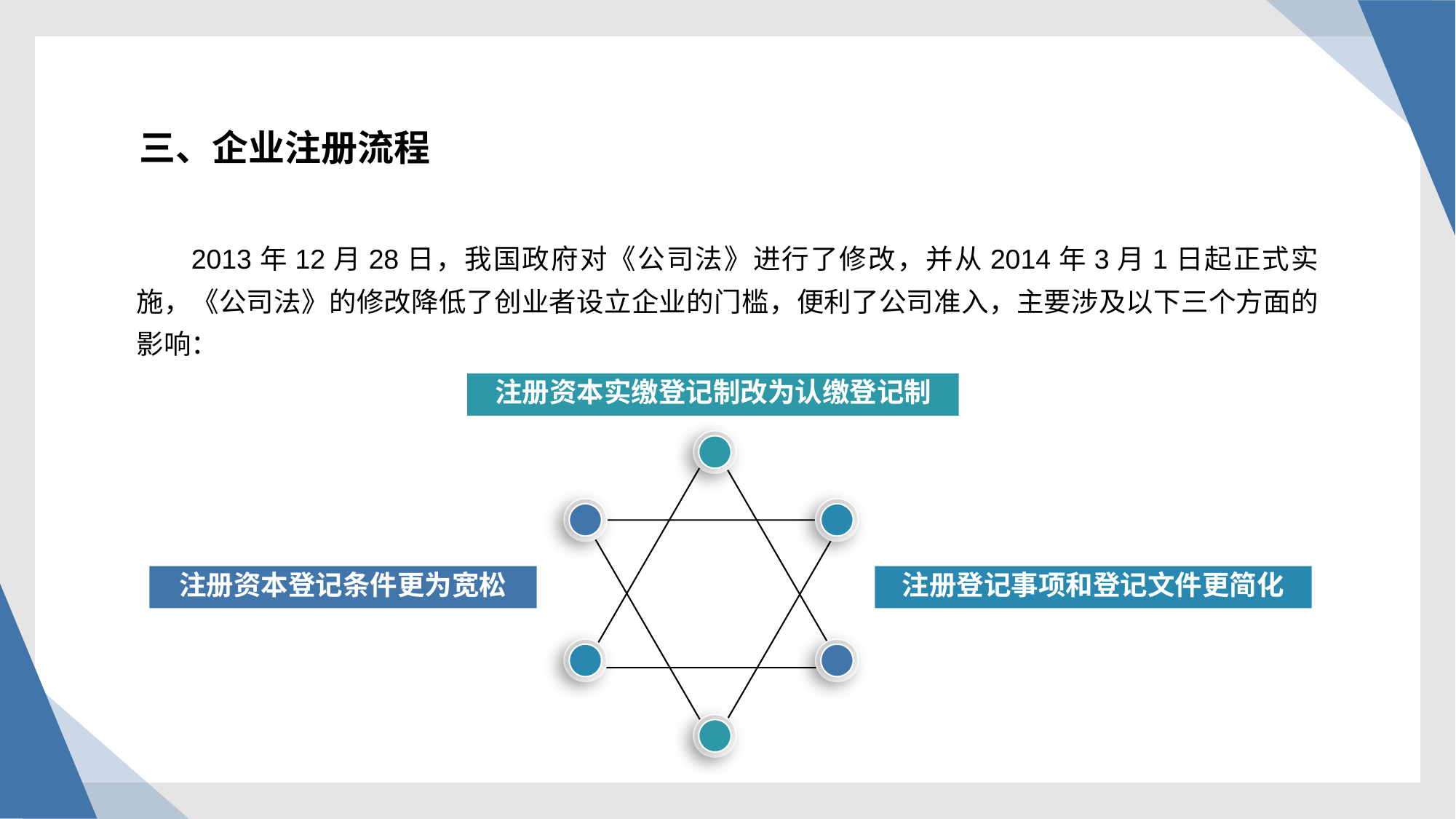

三、企业注册流程
2013年12月28日，我国政府对《公司法》进行了修改，并从2014年3月1日起正式实施，《公司法》的修改降低了创业者设立企业的门槛，便利了公司准入，主要涉及以下三个方面的影响：
注册资本实缴登记制改为认缴登记制

注册资本登记条件更为宽松
注册登记事项和登记文件更简化